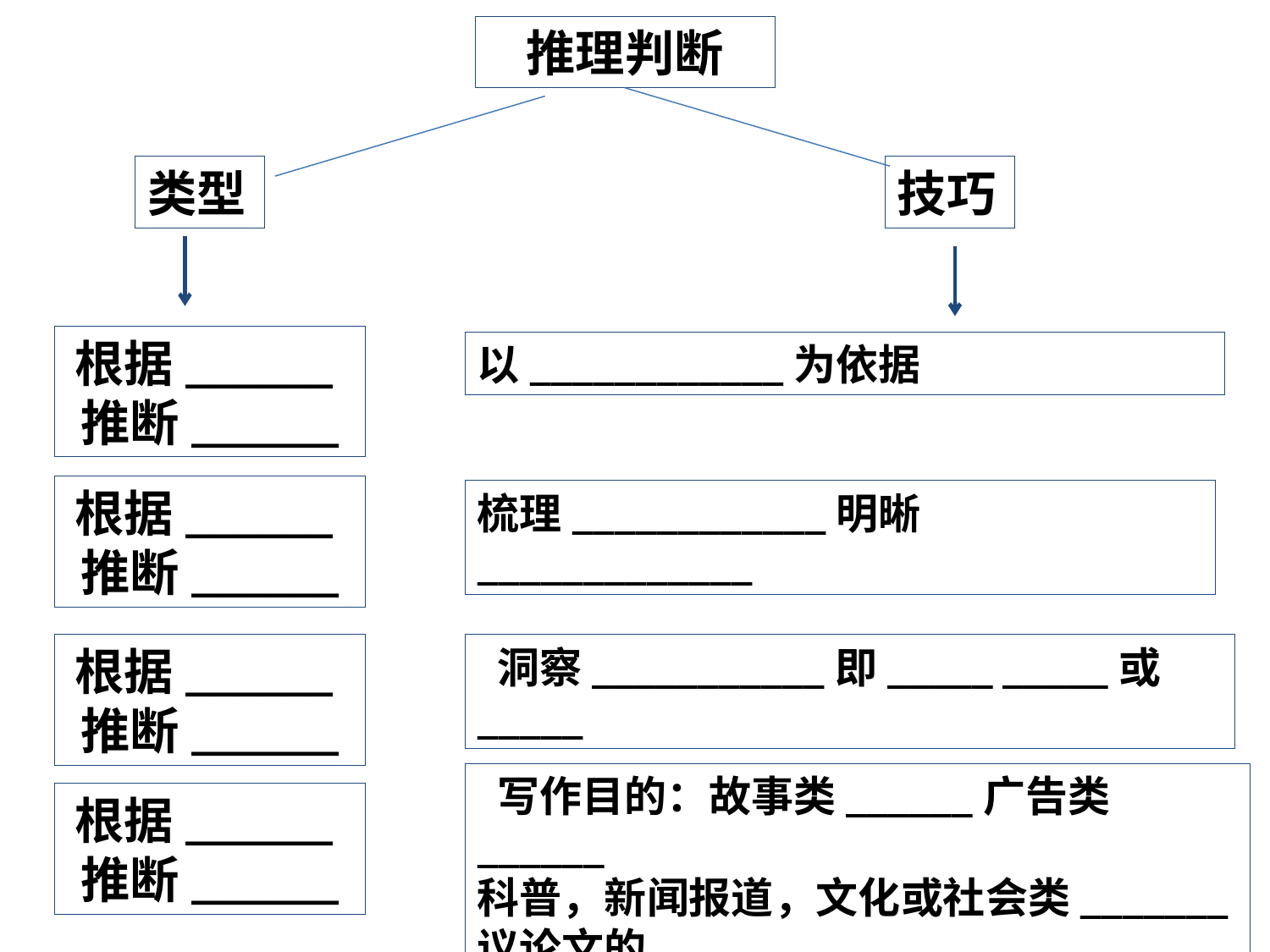

推理判断
类型
技巧
根据______推断______
以____________为依据
根据______推断______
梳理____________明晰_____________
根据______推断______
 洞察___________即_____ _____或_____
 写作目的：故事类______广告类______
科普，新闻报道，文化或社会类_______
议论文的__________ _________
根据______推断______